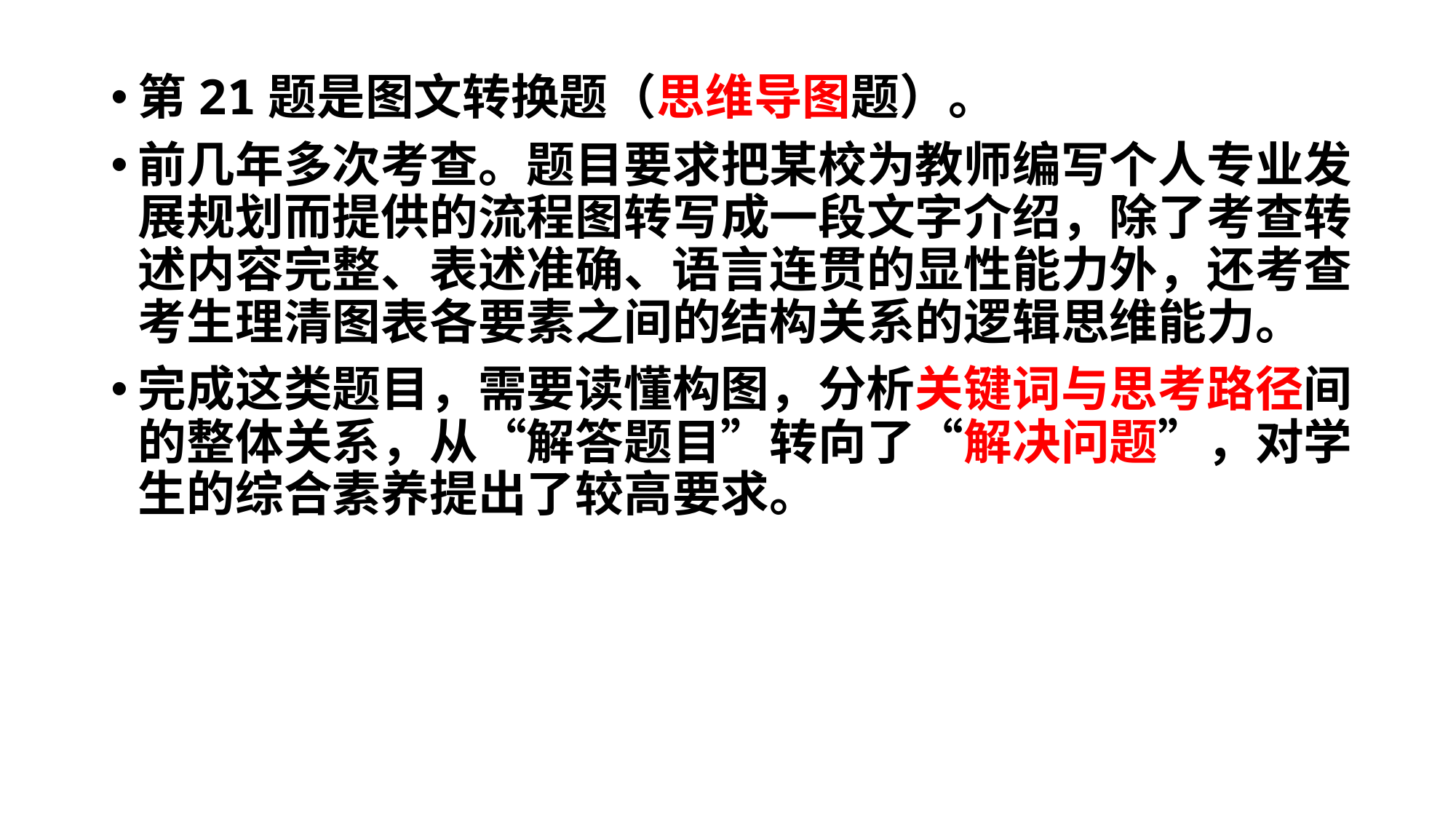

第21题是图文转换题（思维导图题）。
前几年多次考查。题目要求把某校为教师编写个人专业发展规划而提供的流程图转写成一段文字介绍，除了考查转述内容完整、表述准确、语言连贯的显性能力外，还考查考生理清图表各要素之间的结构关系的逻辑思维能力。
完成这类题目，需要读懂构图，分析关键词与思考路径间的整体关系，从“解答题目”转向了“解决问题”，对学生的综合素养提出了较高要求。